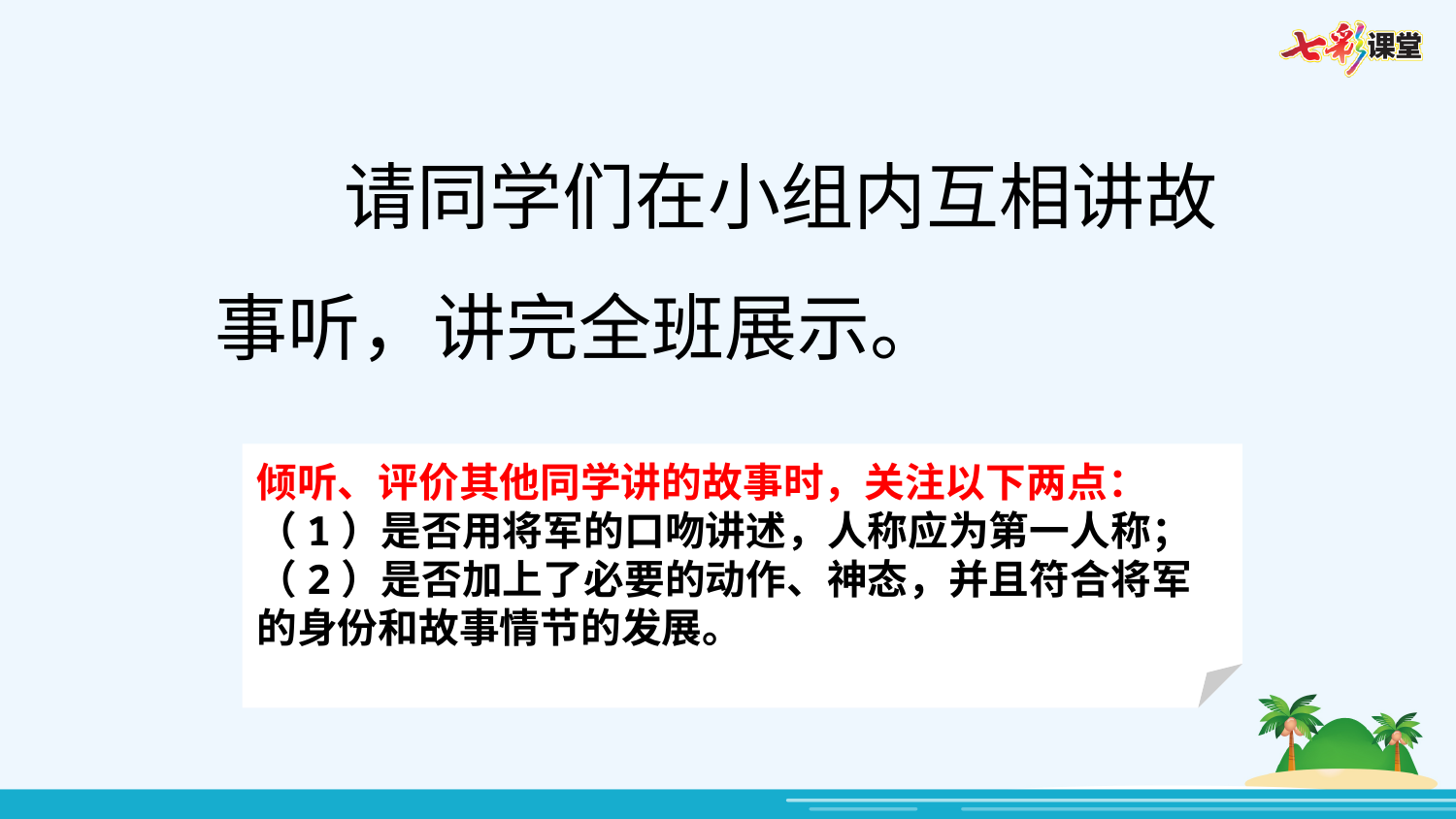

请同学们在小组内互相讲故事听，讲完全班展示。
倾听、评价其他同学讲的故事时，关注以下两点：
（1）是否用将军的口吻讲述，人称应为第一人称；
（2）是否加上了必要的动作、神态，并且符合将军的身份和故事情节的发展。